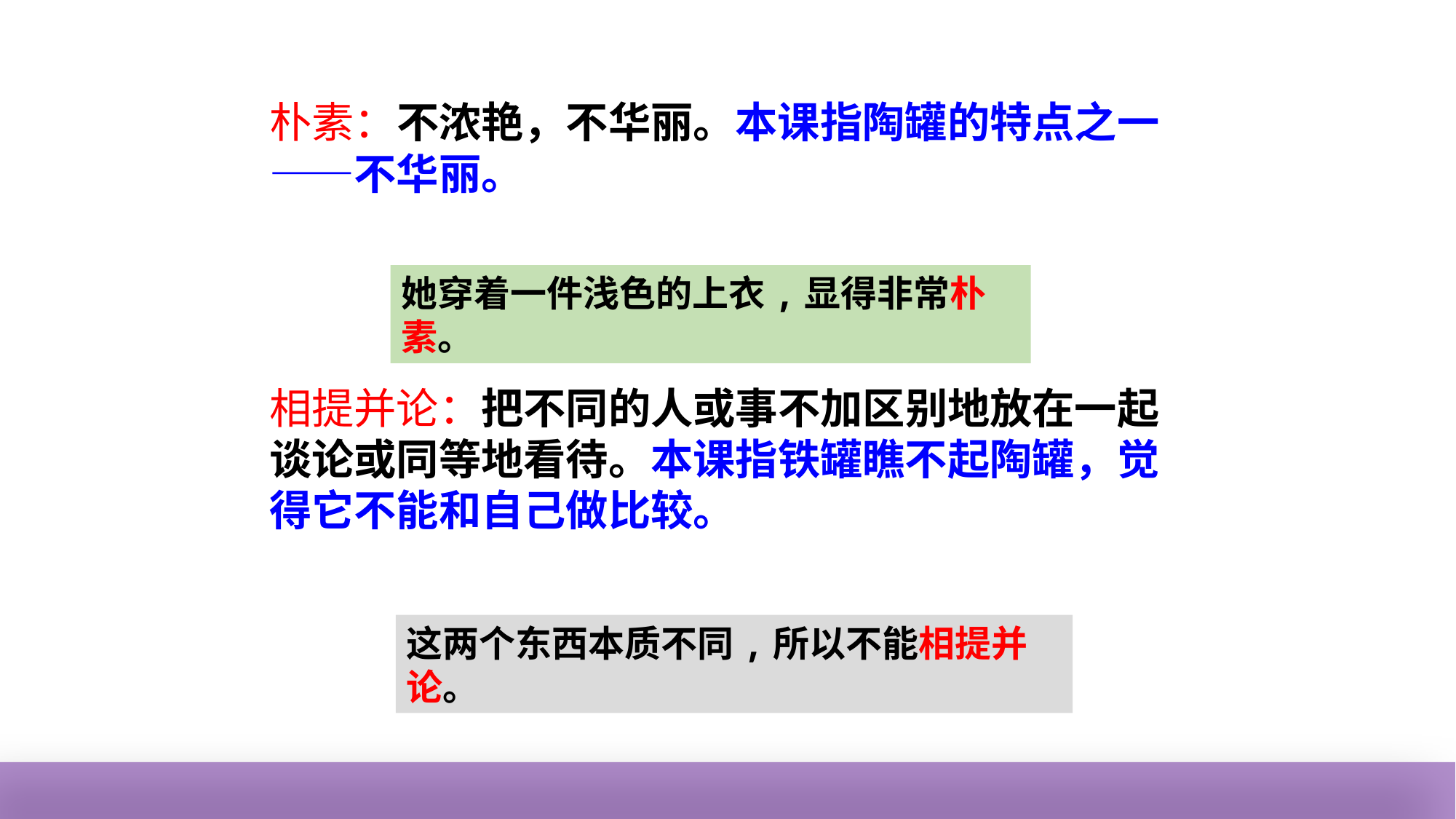

朴素：不浓艳，不华丽。本课指陶罐的特点之一——不华丽。
她穿着一件浅色的上衣,显得非常朴素。
相提并论：把不同的人或事不加区别地放在一起谈论或同等地看待。本课指铁罐瞧不起陶罐，觉得它不能和自己做比较。
这两个东西本质不同,所以不能相提并论。